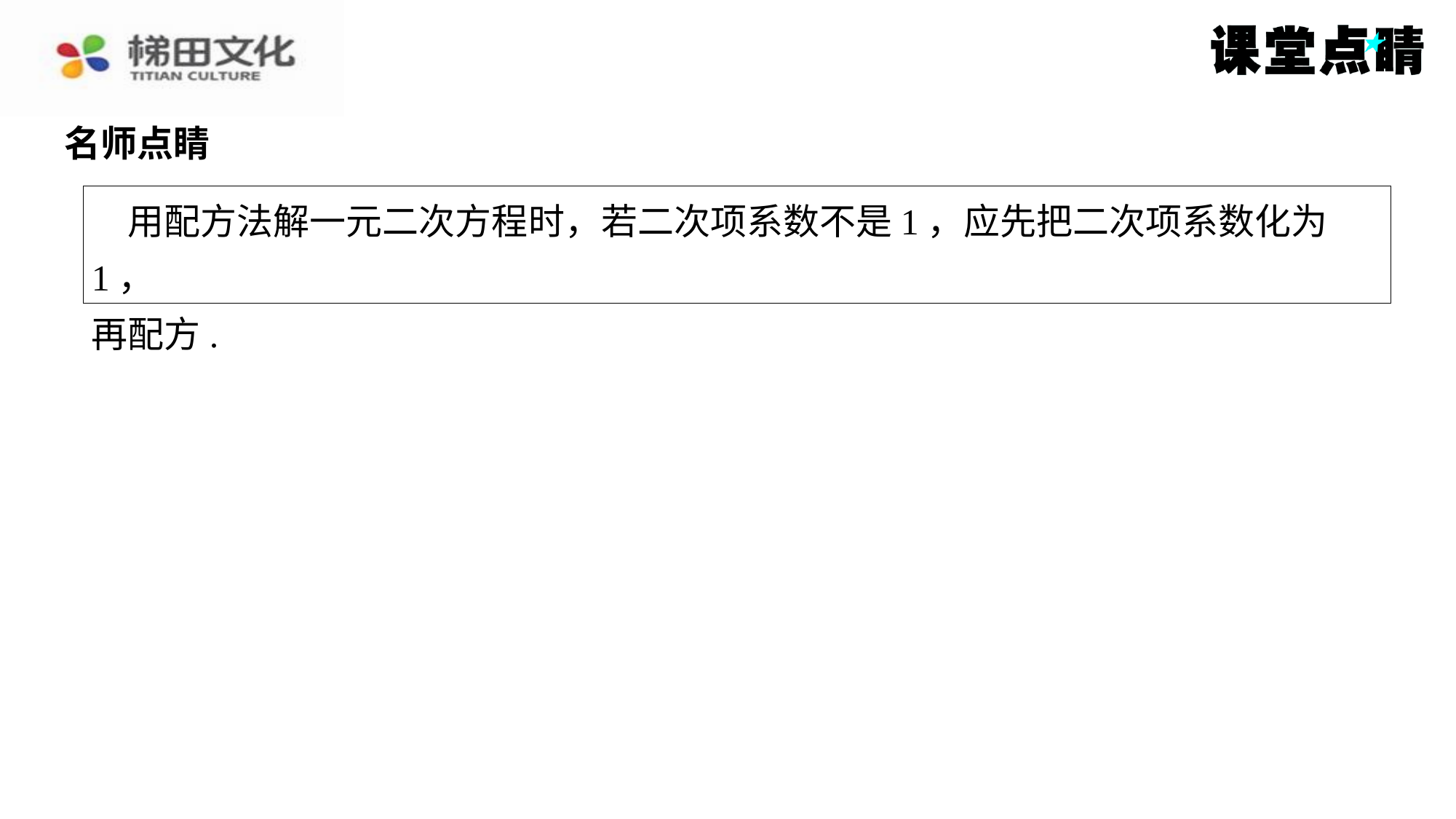

名师点睛
　用配方法解一元二次方程时，若二次项系数不是1，应先把二次项系数化为1，
再配方.